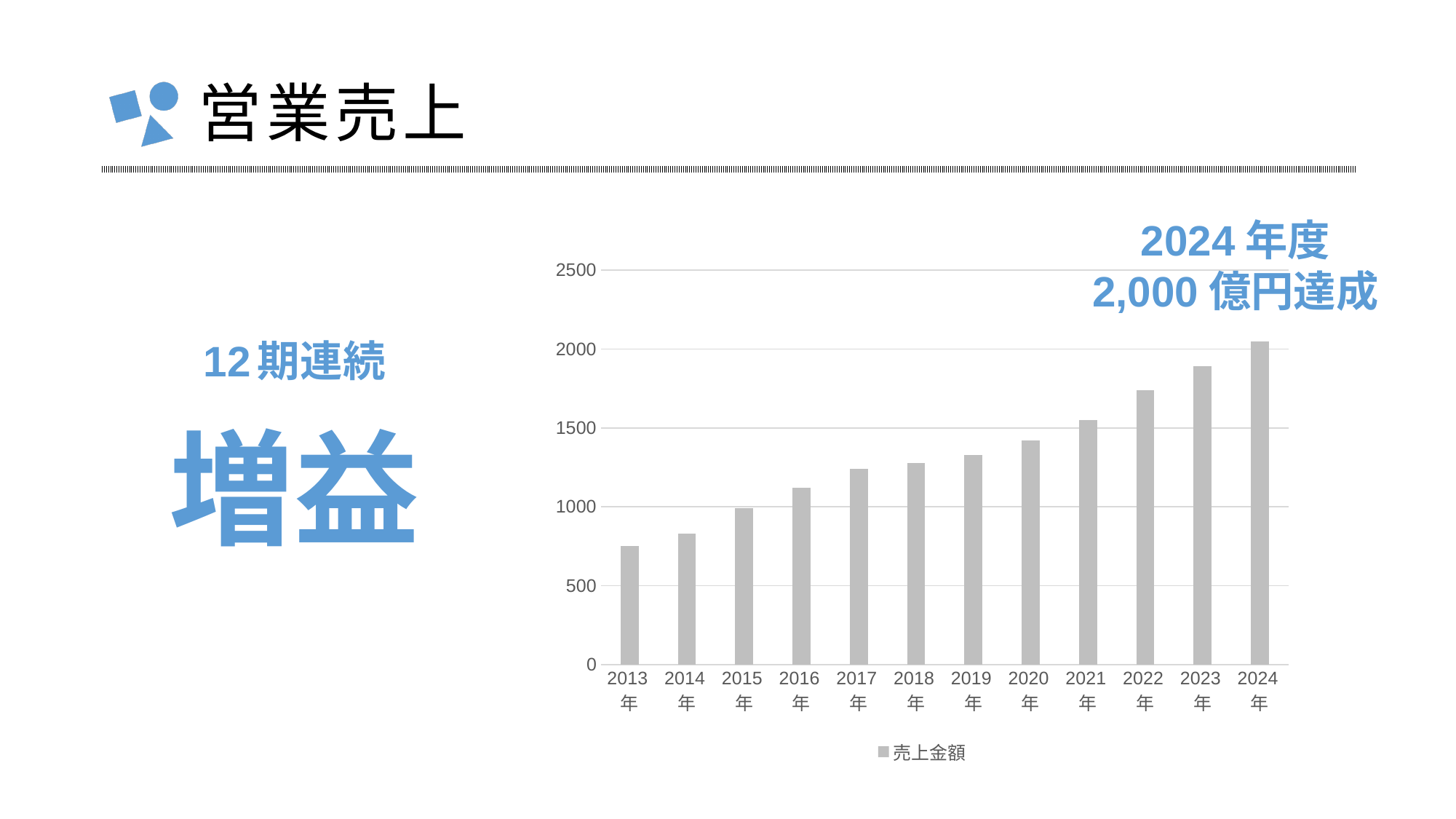

営業売上
2024年度
2,000億円達成

### Chart

| Category | 売上金額 |
|---|---|
| 2013年 | 750.0 |
| 2014年 | 830.0 |
| 2015年 | 990.0 |
| 2016年 | 1120.0 |
| 2017年 | 1240.0 |
| 2018年 | 1280.0 |
| 2019年 | 1330.0 |
| 2020年 | 1420.0 |
| 2021年 | 1550.0 |
| 2022年 | 1740.0 |
| 2023年 | 1890.0 |
| 2024年 | 2050.0 |
12期連続
増益